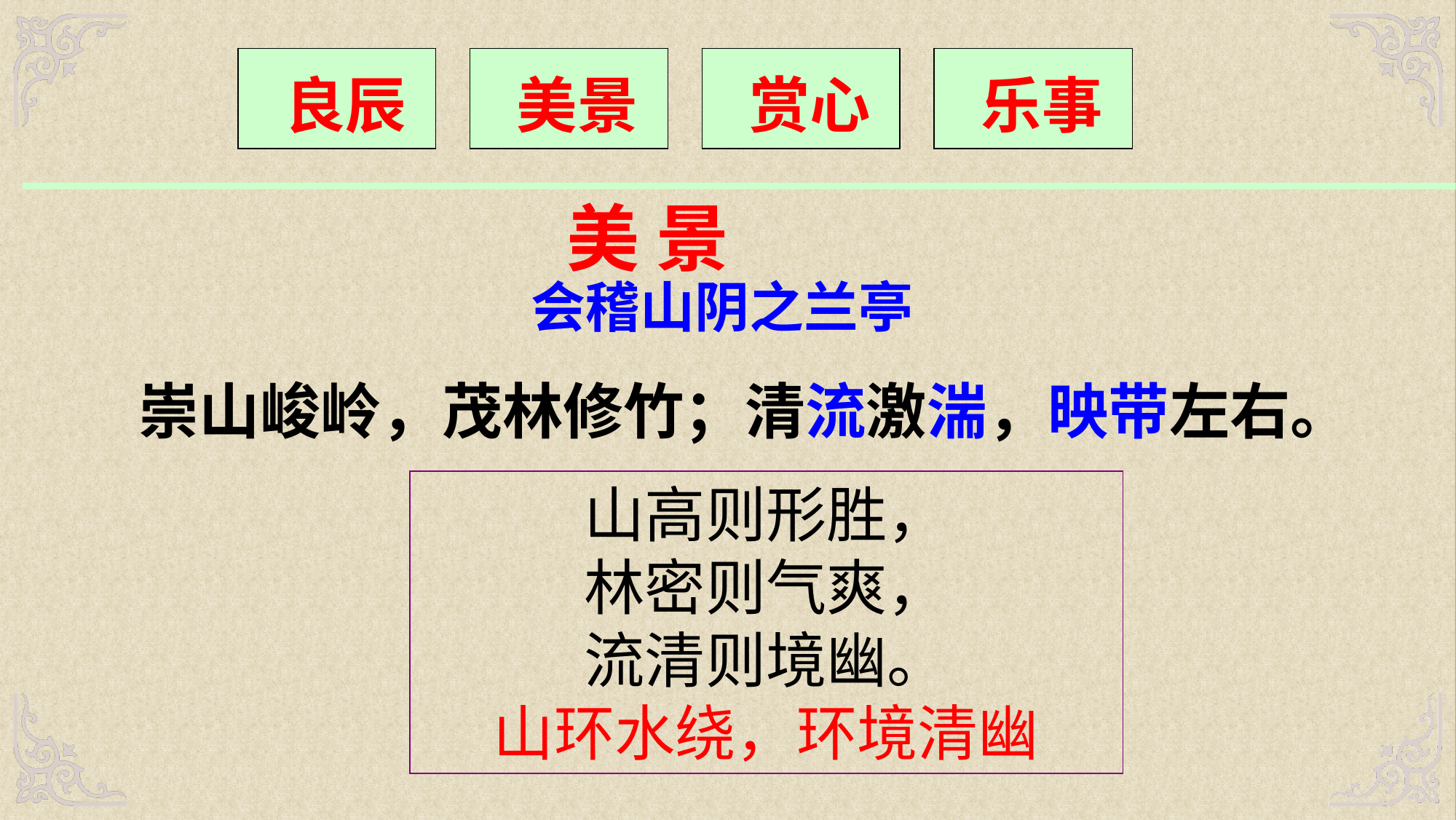

良辰
 美景
 赏心
 乐事

   美 景
会稽山阴之兰亭
崇山峻岭，茂林修竹；清流激湍，映带左右。
山高则形胜，
林密则气爽，
流清则境幽。
山环水绕，环境清幽